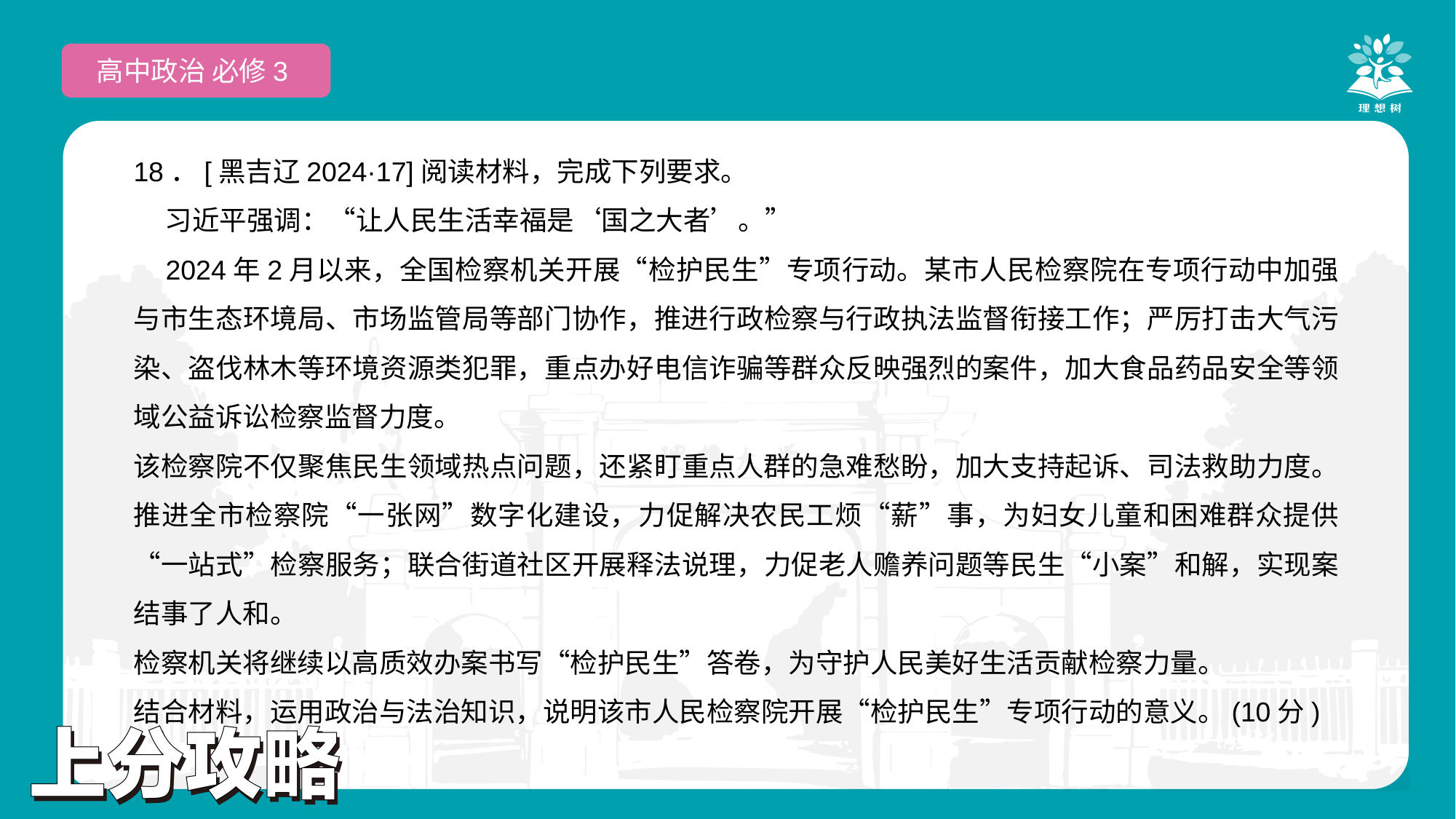

高中政治 必修3
18．[黑吉辽2024·17]阅读材料，完成下列要求。
    习近平强调：“让人民生活幸福是‘国之大者’。”
    2024年2月以来，全国检察机关开展“检护民生”专项行动。某市人民检察院在专项行动中加强与市生态环境局、市场监管局等部门协作，推进行政检察与行政执法监督衔接工作；严厉打击大气污染、盗伐林木等环境资源类犯罪，重点办好电信诈骗等群众反映强烈的案件，加大食品药品安全等领域公益诉讼检察监督力度。
该检察院不仅聚焦民生领域热点问题，还紧盯重点人群的急难愁盼，加大支持起诉、司法救助力度。推进全市检察院“一张网”数字化建设，力促解决农民工烦“薪”事，为妇女儿童和困难群众提供“一站式”检察服务；联合街道社区开展释法说理，力促老人赡养问题等民生“小案”和解，实现案结事了人和。
检察机关将继续以高质效办案书写“检护民生”答卷，为守护人民美好生活贡献检察力量。
结合材料，运用政治与法治知识，说明该市人民检察院开展“检护民生”专项行动的意义。(10分)